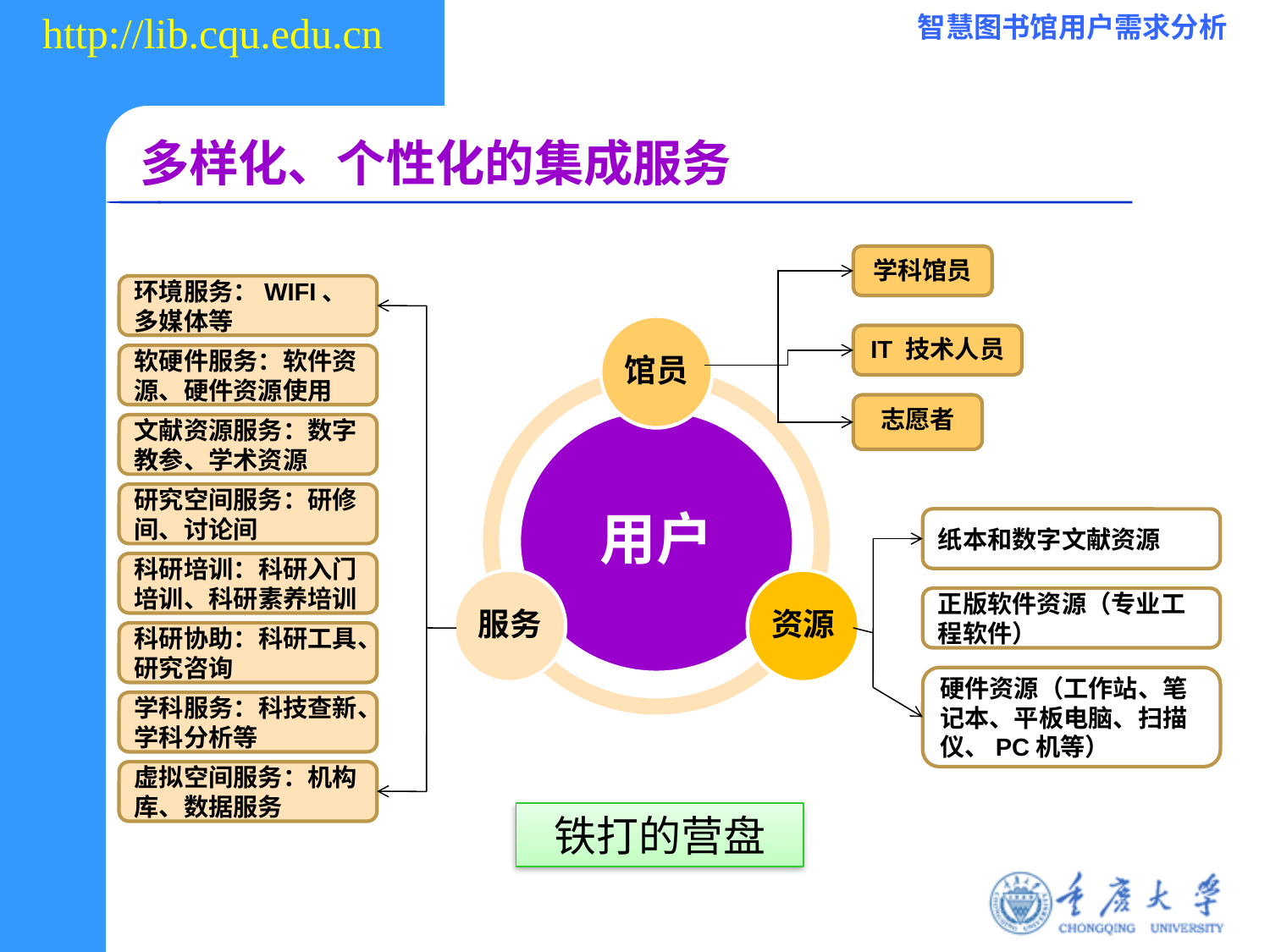

# 多样化、个性化的集成服务
学科馆员
环境服务：WIFI、多媒体等
用户
馆员
资源
服务
IT 技术人员
软硬件服务：软件资源、硬件资源使用
志愿者
文献资源服务：数字教参、学术资源
研究空间服务：研修间、讨论间
纸本和数字文献资源
科研培训：科研入门培训、科研素养培训
正版软件资源（专业工程软件）
科研协助：科研工具、研究咨询
硬件资源（工作站、笔记本、平板电脑、扫描仪、PC机等）
学科服务：科技查新、学科分析等
虚拟空间服务：机构库、数据服务
铁打的营盘